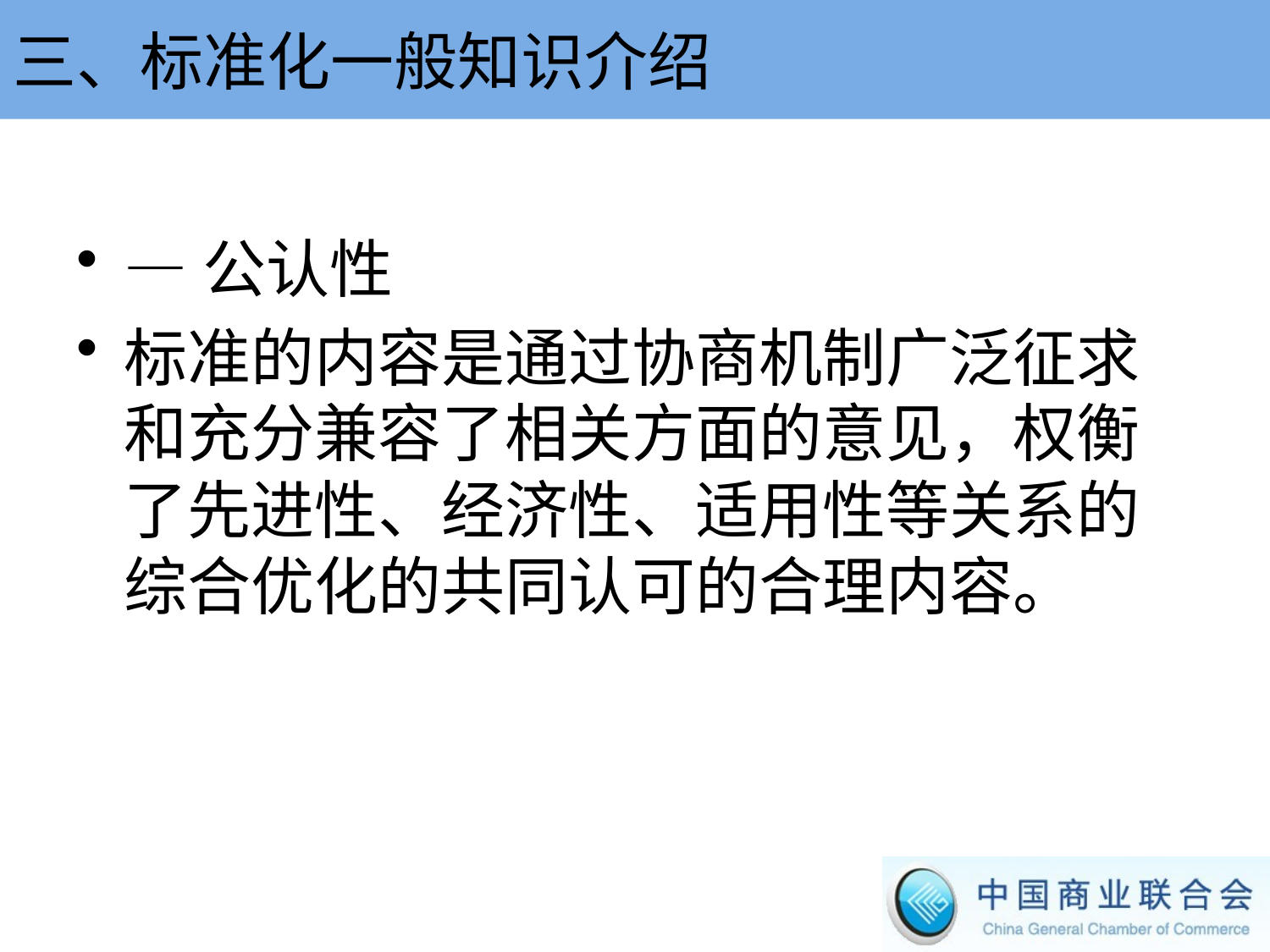

三、标准化一般知识介绍
—公认性
标准的内容是通过协商机制广泛征求和充分兼容了相关方面的意见，权衡了先进性、经济性、适用性等关系的综合优化的共同认可的合理内容。